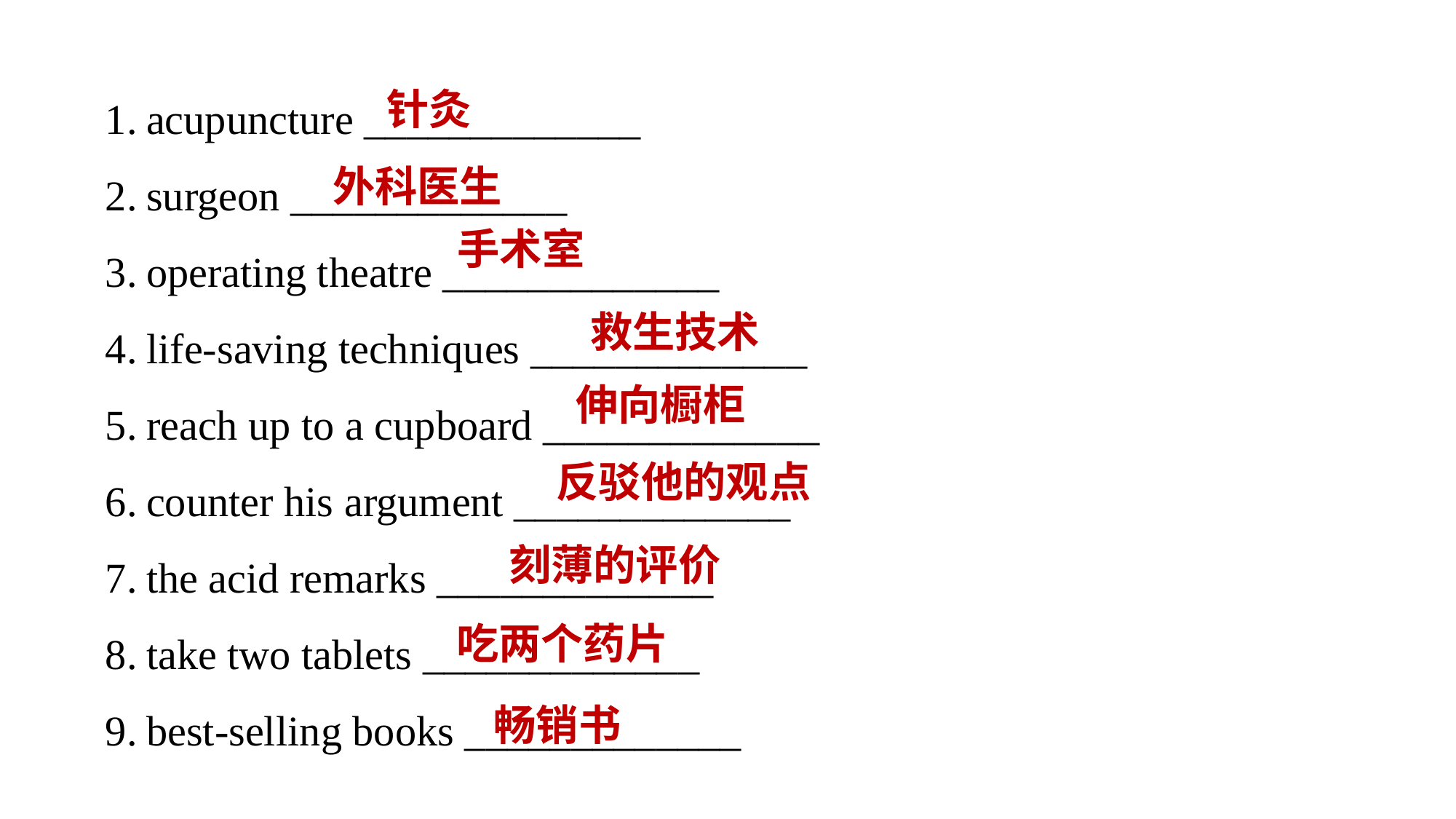

acupuncture _____________
surgeon _____________
operating theatre _____________
life-saving techniques _____________
reach up to a cupboard _____________
counter his argument _____________
the acid remarks _____________
take two tablets _____________
best-selling books _____________
针灸
外科医生
手术室
救生技术
伸向橱柜
反驳他的观点
刻薄的评价
吃两个药片
畅销书